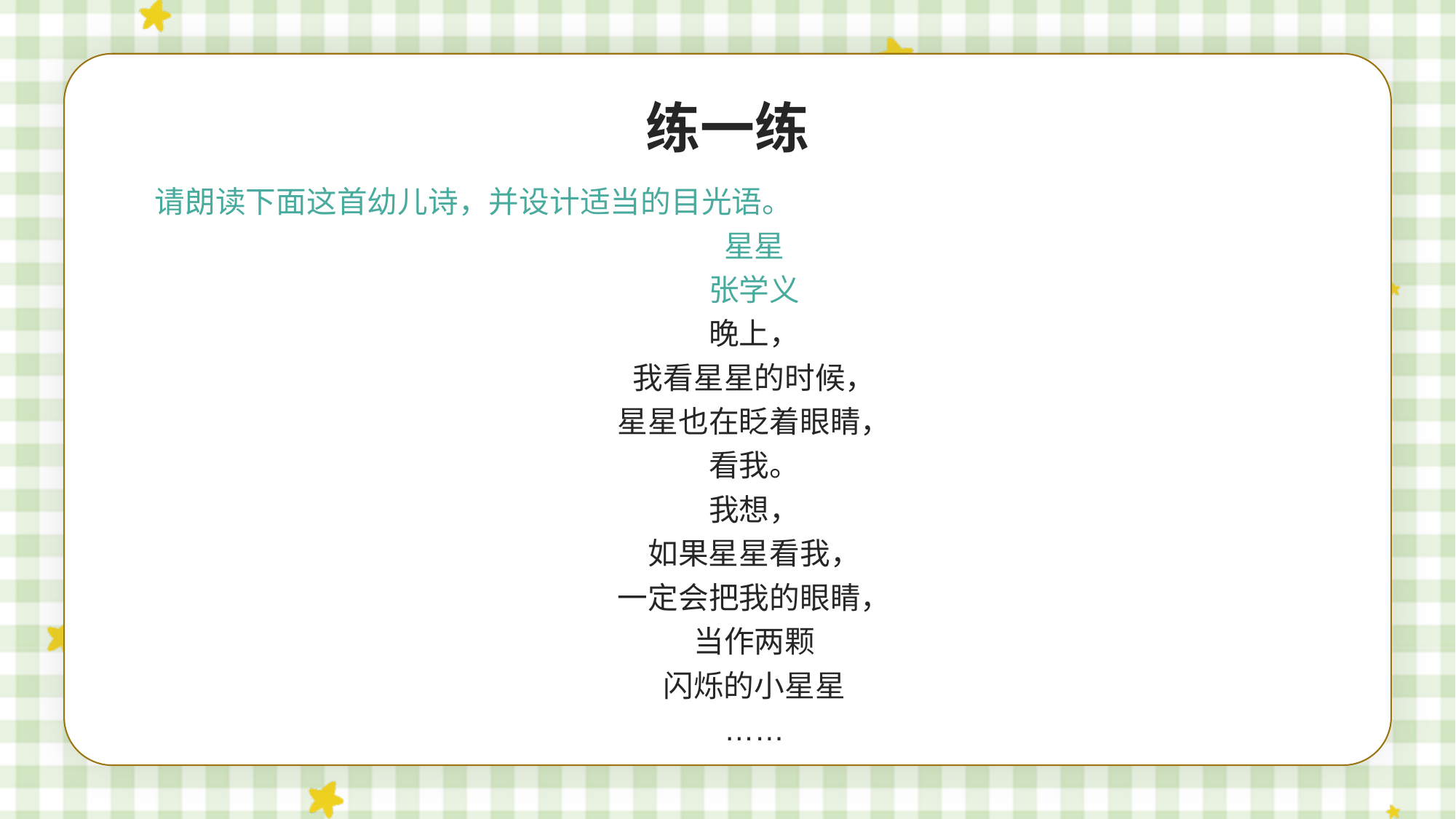

练一练
请朗读下面这首幼儿诗，并设计适当的目光语。
星星
张学义
晚上，
我看星星的时候，
星星也在眨着眼睛，
看我。
我想，
如果星星看我，
一定会把我的眼睛，
当作两颗
闪烁的小星星
……